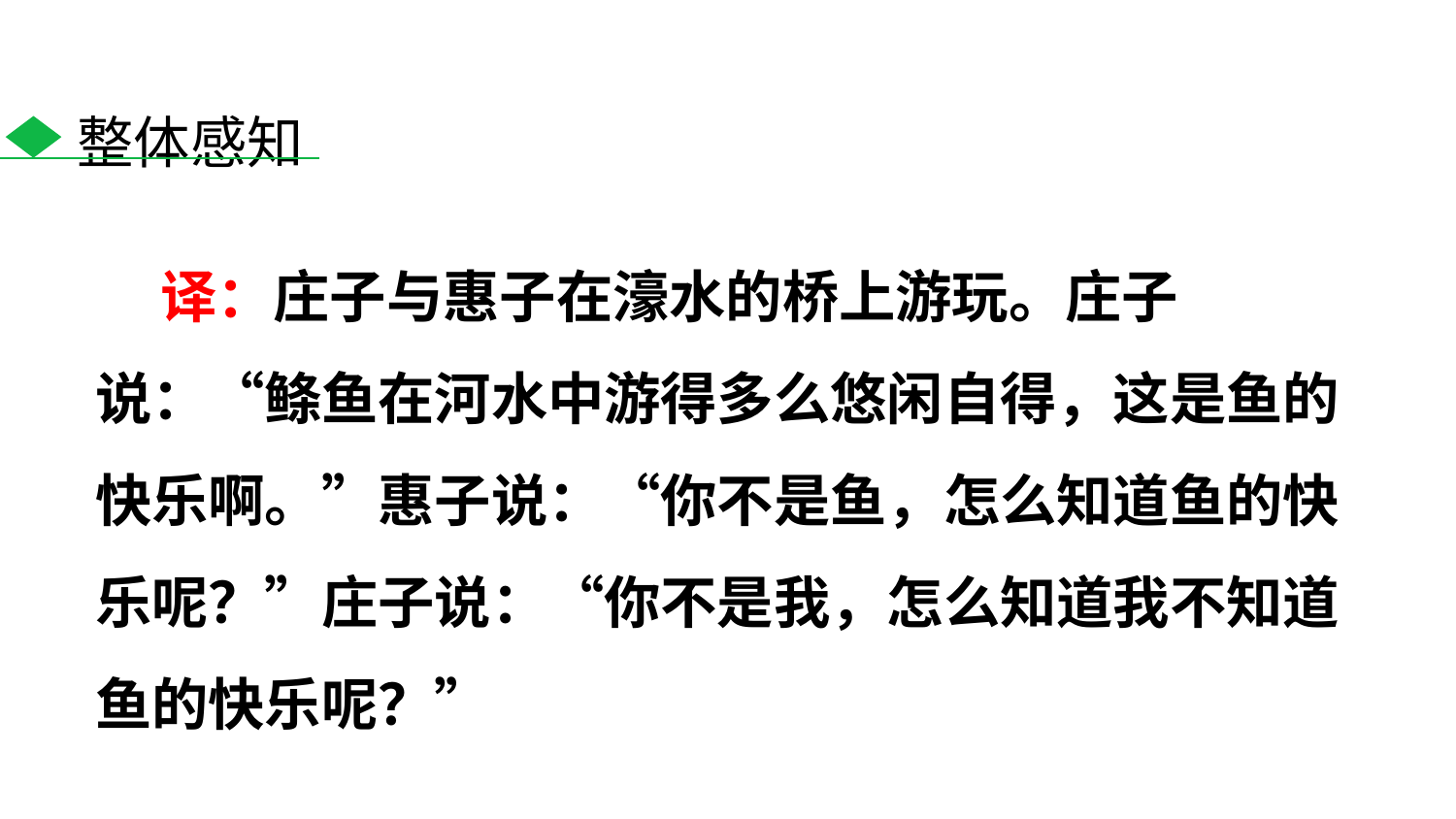

整体感知

    译：庄子与惠子在濠水的桥上游玩。庄子
说：“鲦鱼在河水中游得多么悠闲自得，这是鱼的快乐啊。”惠子说：“你不是鱼，怎么知道鱼的快乐呢？”庄子说：“你不是我，怎么知道我不知道鱼的快乐呢？”